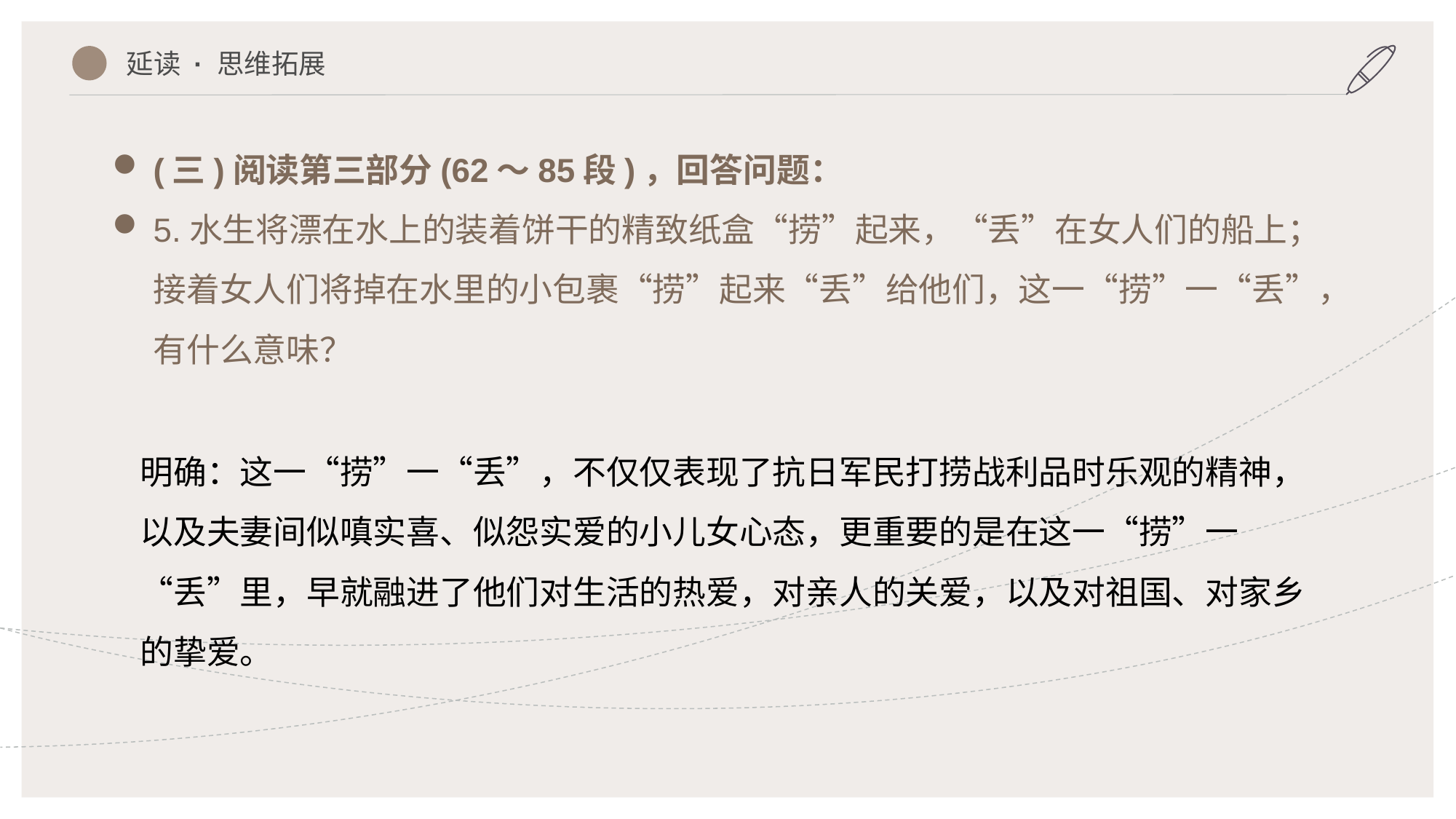

延读 · 思维拓展

(三)阅读第三部分(62～85段)，回答问题：
5.水生将漂在水上的装着饼干的精致纸盒“捞”起来，“丢”在女人们的船上；接着女人们将掉在水里的小包裹“捞”起来“丢”给他们，这一“捞”一“丢”，有什么意味？

明确：这一“捞”一“丢”，不仅仅表现了抗日军民打捞战利品时乐观的精神，以及夫妻间似嗔实喜、似怨实爱的小儿女心态，更重要的是在这一“捞”一“丢”里，早就融进了他们对生活的热爱，对亲人的关爱，以及对祖国、对家乡的挚爱。